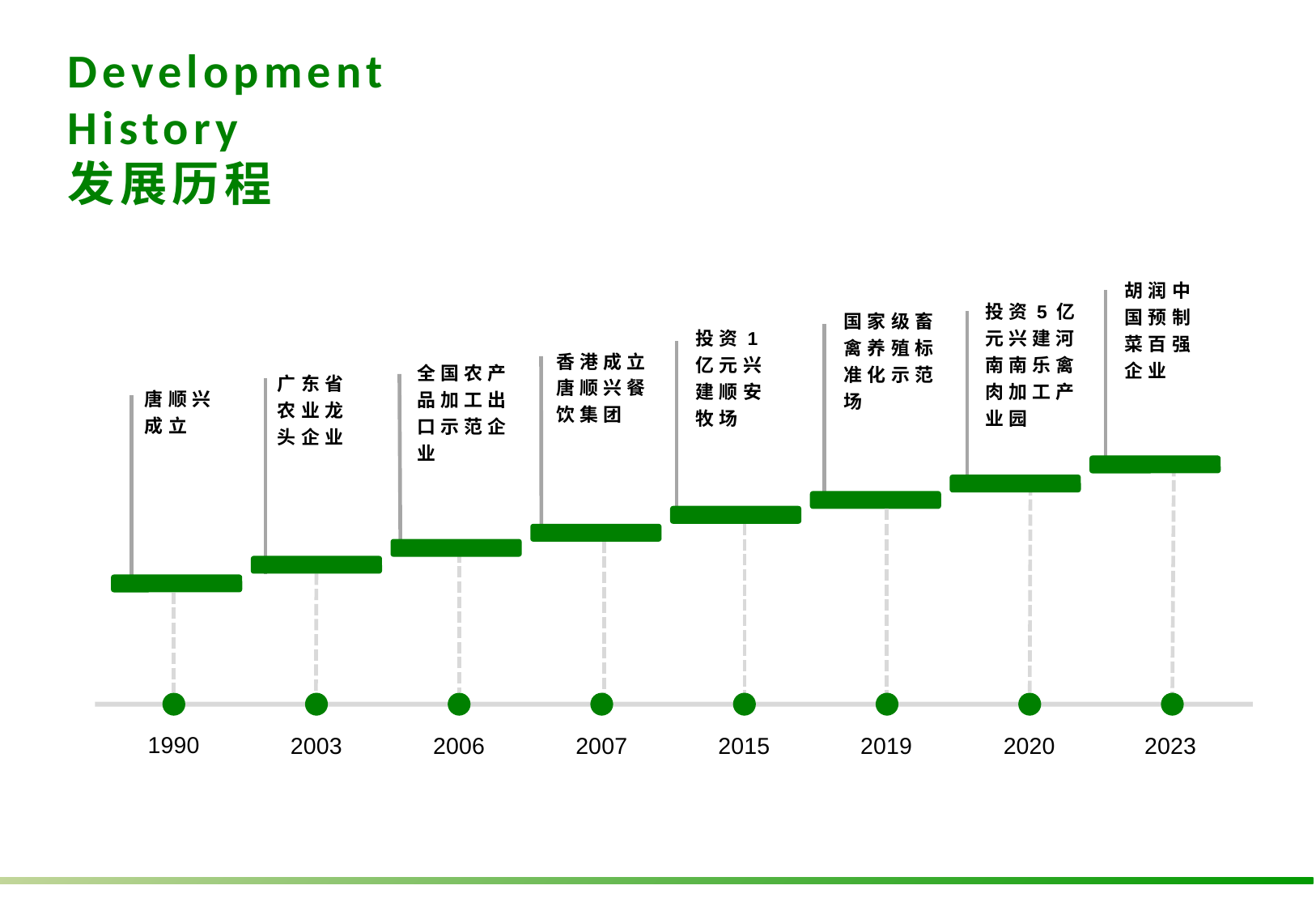

Development History
发展历程

胡润中国预制菜百强企业
投资5亿元兴建河南南乐禽肉加工产业园
国家级畜禽养殖标准化示范场
投资1亿元兴建顺安牧场
香港成立唐顺兴餐饮集团
全国农产品加工出口示范企业
广东省农业龙头企业
唐顺兴成立

1990
2003
2006
2007
2015
2019
2020
2023